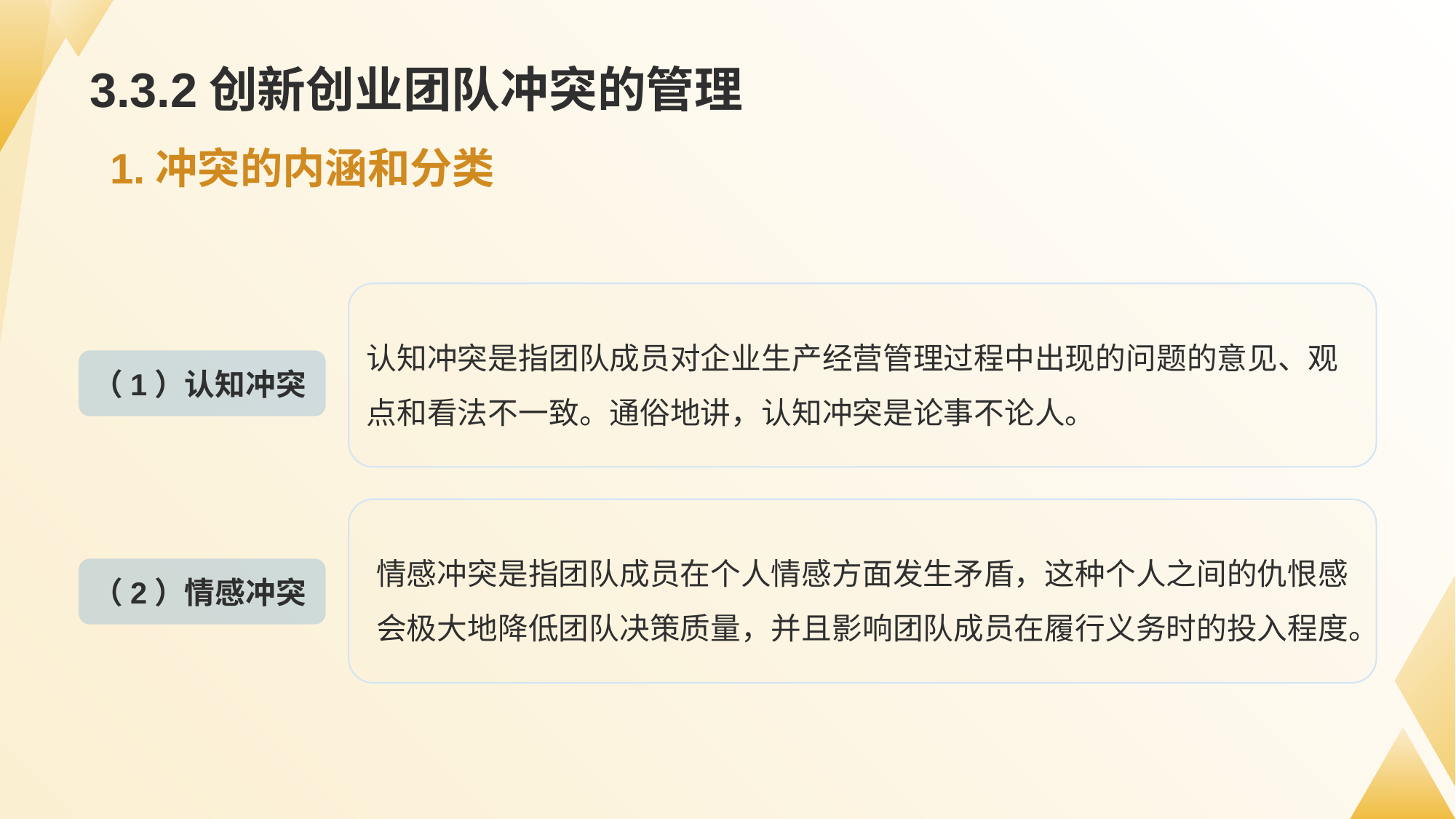

# 3.3.2创新创业团队冲突的管理
1.冲突的内涵和分类
认知冲突是指团队成员对企业生产经营管理过程中出现的问题的意见、观点和看法不一致。通俗地讲，认知冲突是论事不论人。
（1）认知冲突
情感冲突是指团队成员在个人情感方面发生矛盾，这种个人之间的仇恨感会极大地降低团队决策质量，并且影响团队成员在履行义务时的投入程度。
（2）情感冲突